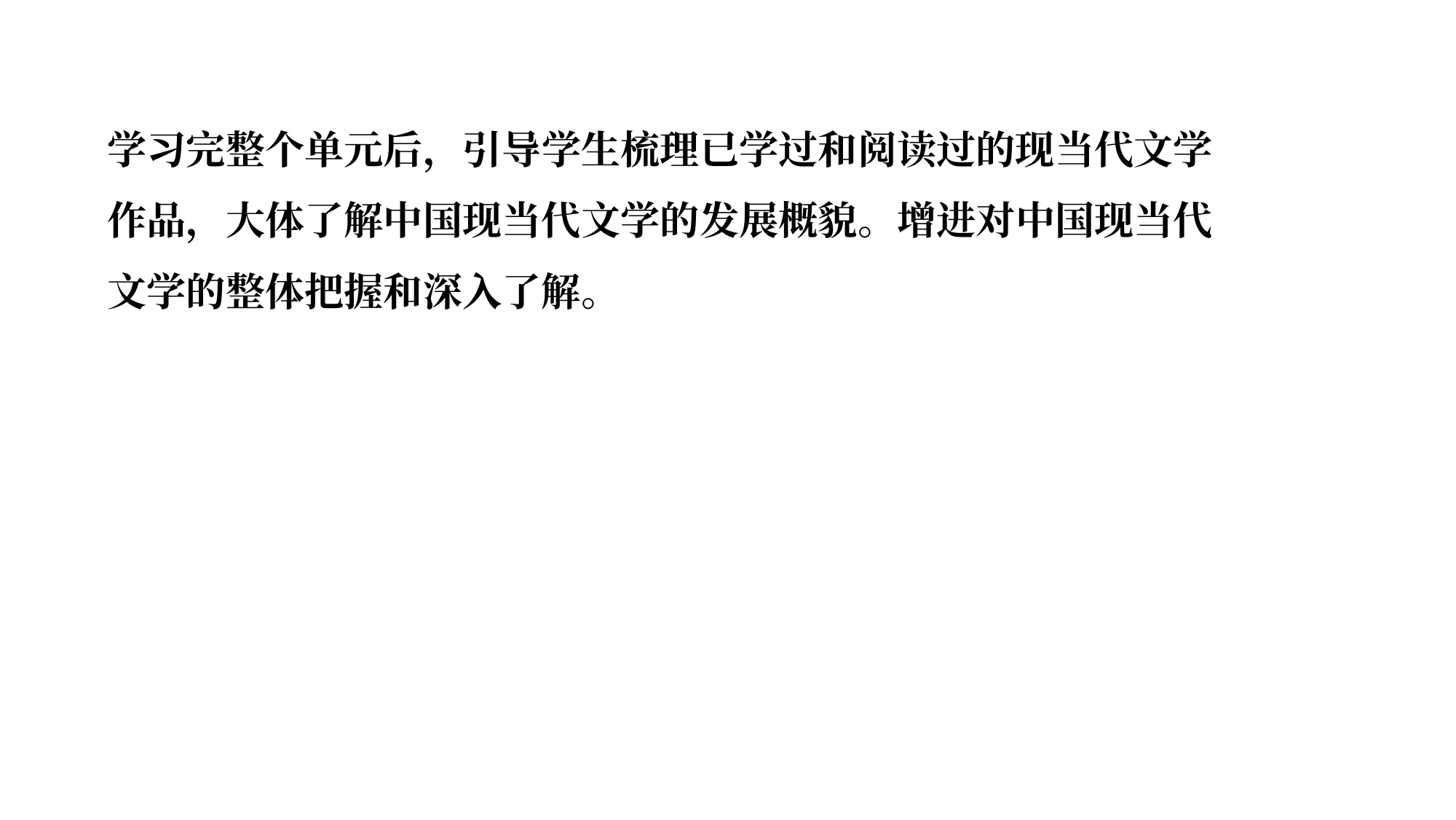

学习完整个单元后，引导学生梳理已学过和阅读过的现当代文学作品，大体了解中国现当代文学的发展概貌。增进对中国现当代文学的整体把握和深入了解。